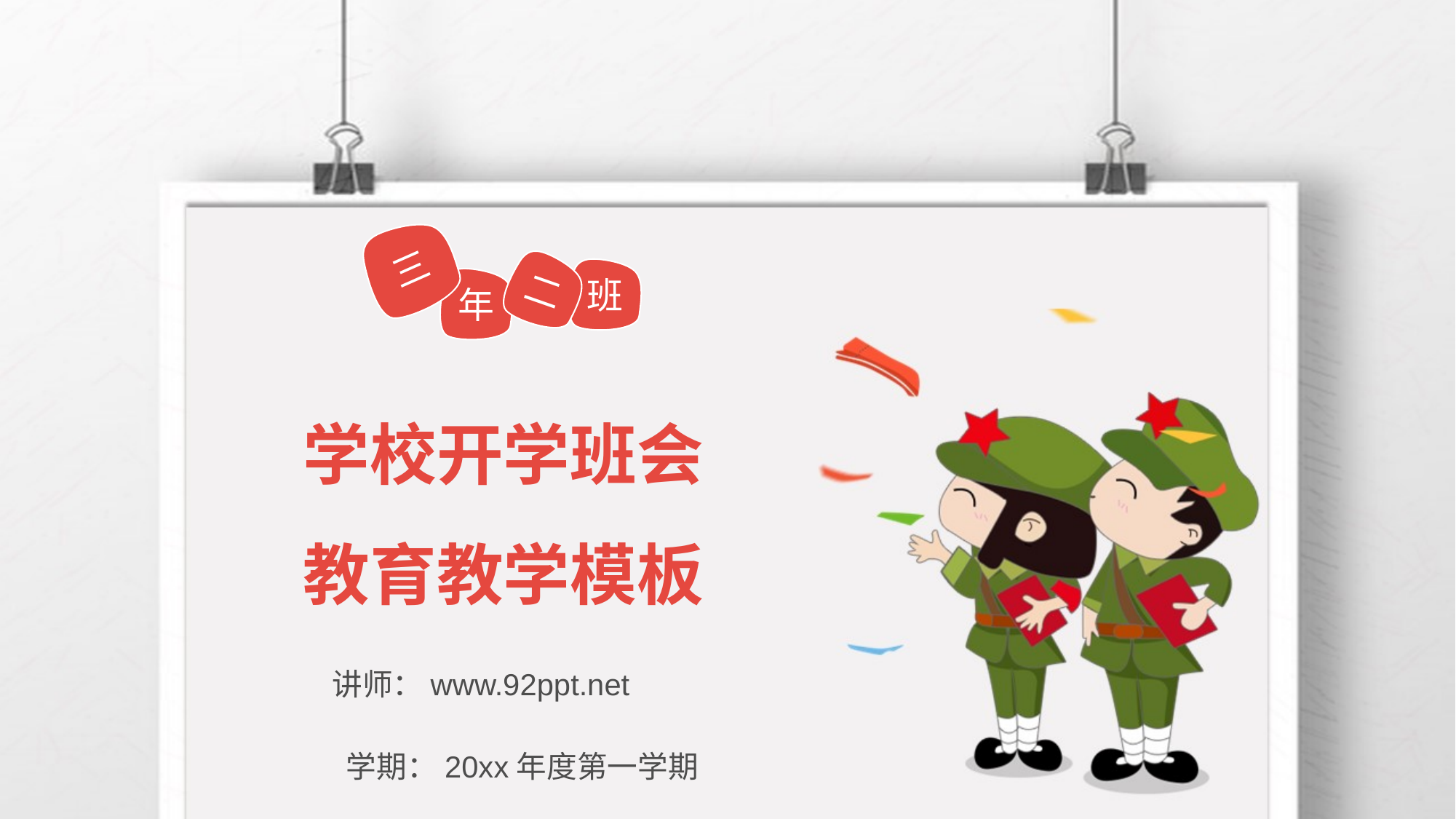

三
二
班
年
# 学校开学班会 教育教学模板
讲师：www.92ppt.net
     学期：20xx年度第一学期